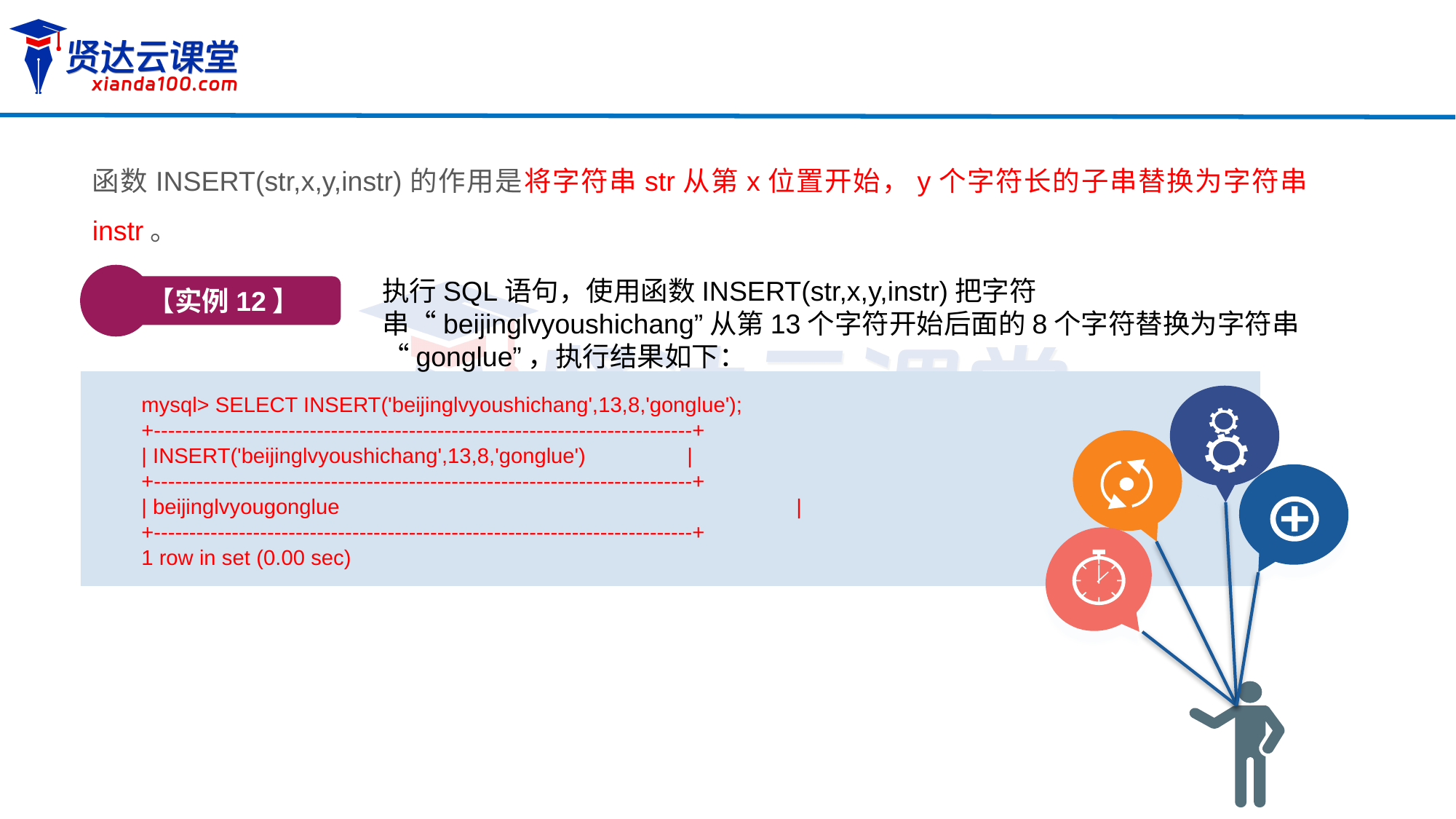

函数INSERT(str,x,y,instr)的作用是将字符串str从第x位置开始，y个字符长的子串替换为字符串instr。

【实例12】
执行SQL语句，使用函数INSERT(str,x,y,instr)把字符串“beijinglvyoushichang”从第13个字符开始后面的8个字符替换为字符串“gonglue”，执行结果如下：

mysql> SELECT INSERT('beijinglvyoushichang',13,8,'gonglue');
+----------------------------------------------------------------------------+
| INSERT('beijinglvyoushichang',13,8,'gonglue')	|
+----------------------------------------------------------------------------+
| beijinglvyougonglue                      			|
+----------------------------------------------------------------------------+
1 row in set (0.00 sec)